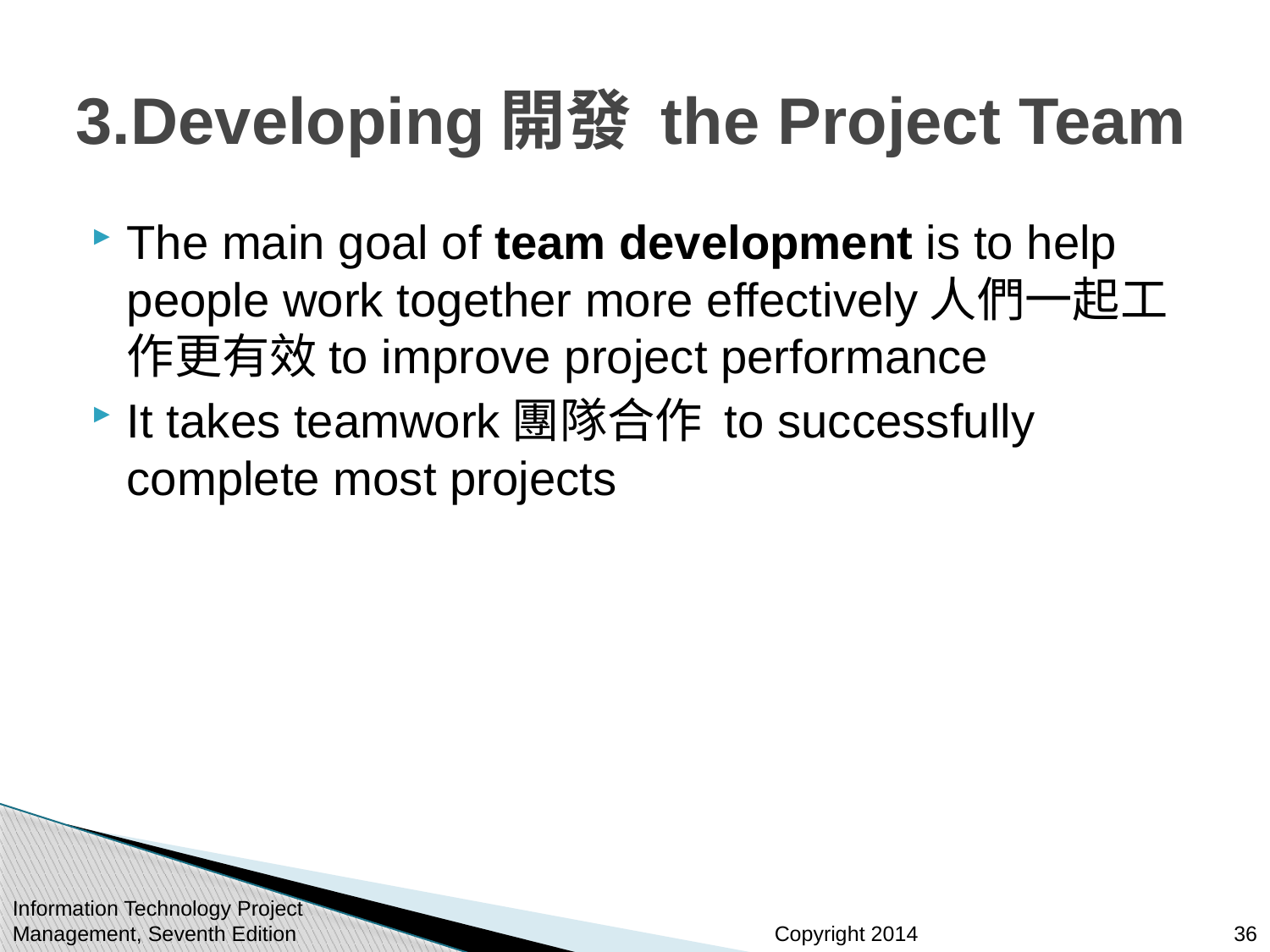

# 3.Developing開發 the Project Team
The main goal of team development is to help people work together more effectively人們一起工作更有效to improve project performance
It takes teamwork團隊合作 to successfully complete most projects
Information Technology Project Management, Seventh Edition
36